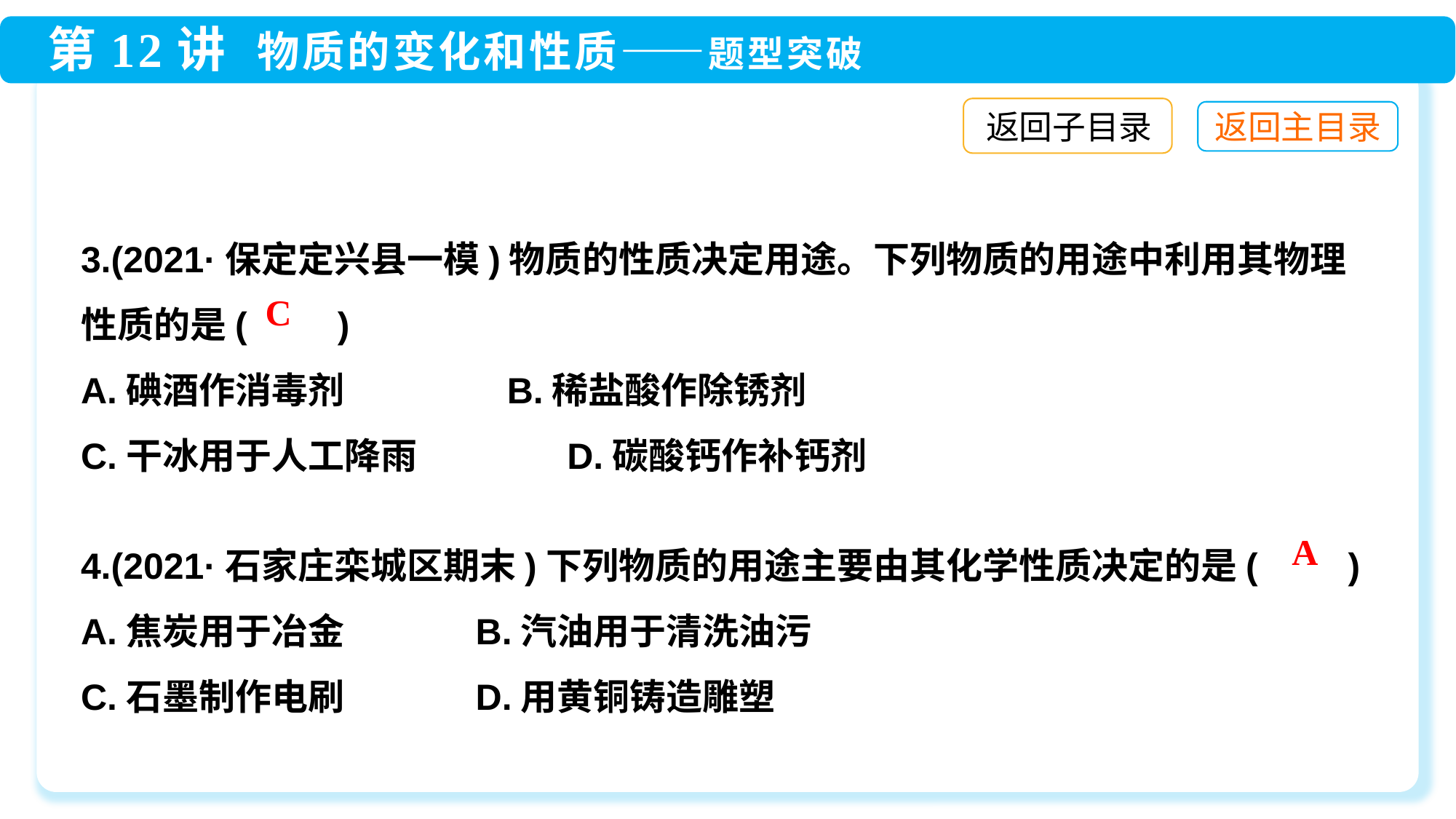

返回子目录
3.(2021·保定定兴县一模)物质的性质决定用途。下列物质的用途中利用其物理性质的是(　　)
A.碘酒作消毒剂	           B.稀盐酸作除锈剂
C.干冰用于人工降雨	     D.碳酸钙作补钙剂
C
4.(2021·石家庄栾城区期末)下列物质的用途主要由其化学性质决定的是(　　)
A.焦炭用于冶金               B.汽油用于清洗油污
C.石墨制作电刷               D.用黄铜铸造雕塑
A